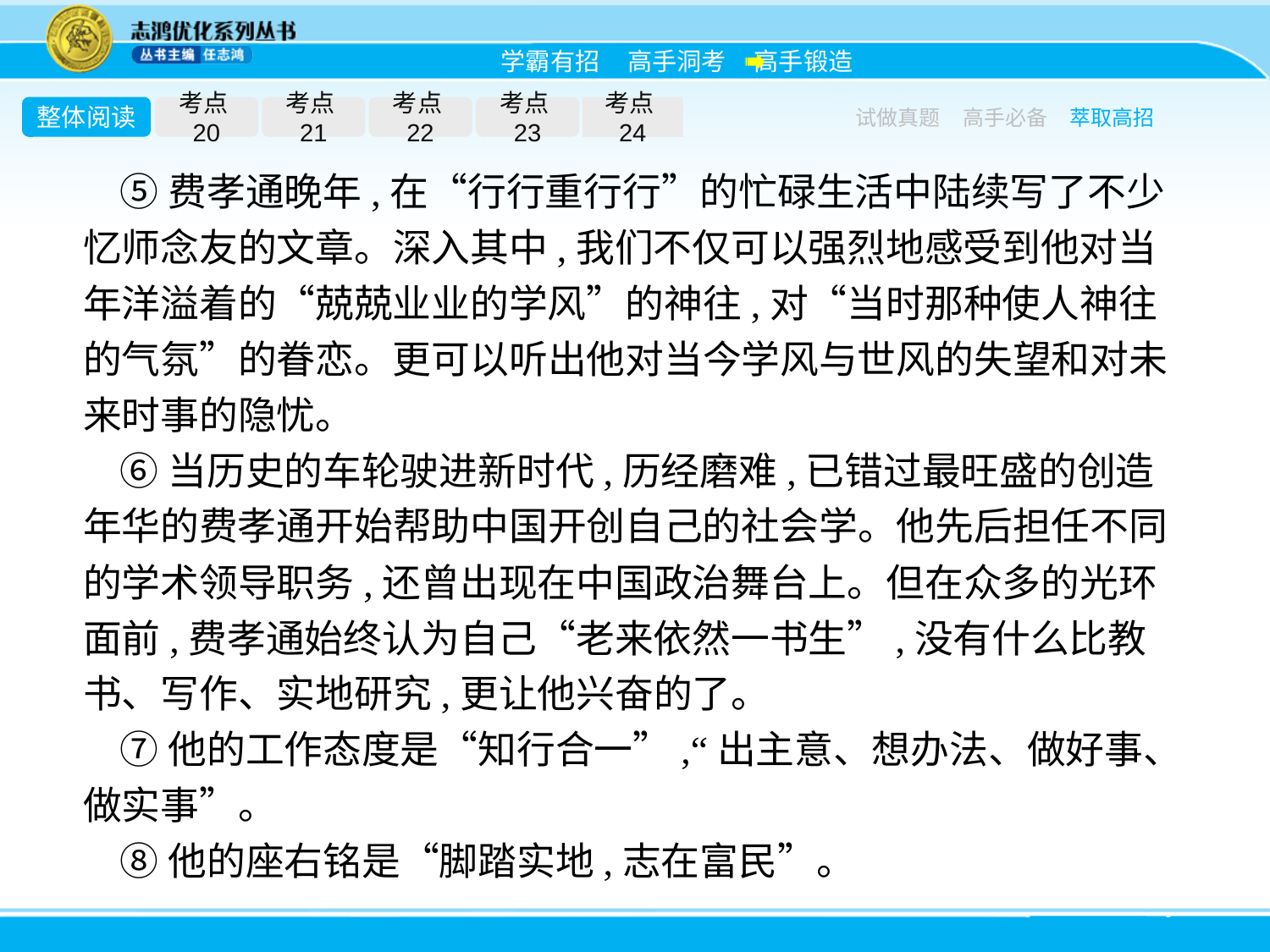

整体阅读
考点20
考点21
考点22
考点23
考点24
试做真题
高手必备
萃取高招
⑤费孝通晚年,在“行行重行行”的忙碌生活中陆续写了不少忆师念友的文章。深入其中,我们不仅可以强烈地感受到他对当年洋溢着的“兢兢业业的学风”的神往,对“当时那种使人神往的气氛”的眷恋。更可以听出他对当今学风与世风的失望和对未来时事的隐忧。
⑥当历史的车轮驶进新时代,历经磨难,已错过最旺盛的创造年华的费孝通开始帮助中国开创自己的社会学。他先后担任不同的学术领导职务,还曾出现在中国政治舞台上。但在众多的光环面前,费孝通始终认为自己“老来依然一书生”,没有什么比教书、写作、实地研究,更让他兴奋的了。
⑦他的工作态度是“知行合一”,“出主意、想办法、做好事、做实事”。
⑧他的座右铭是“脚踏实地,志在富民”。